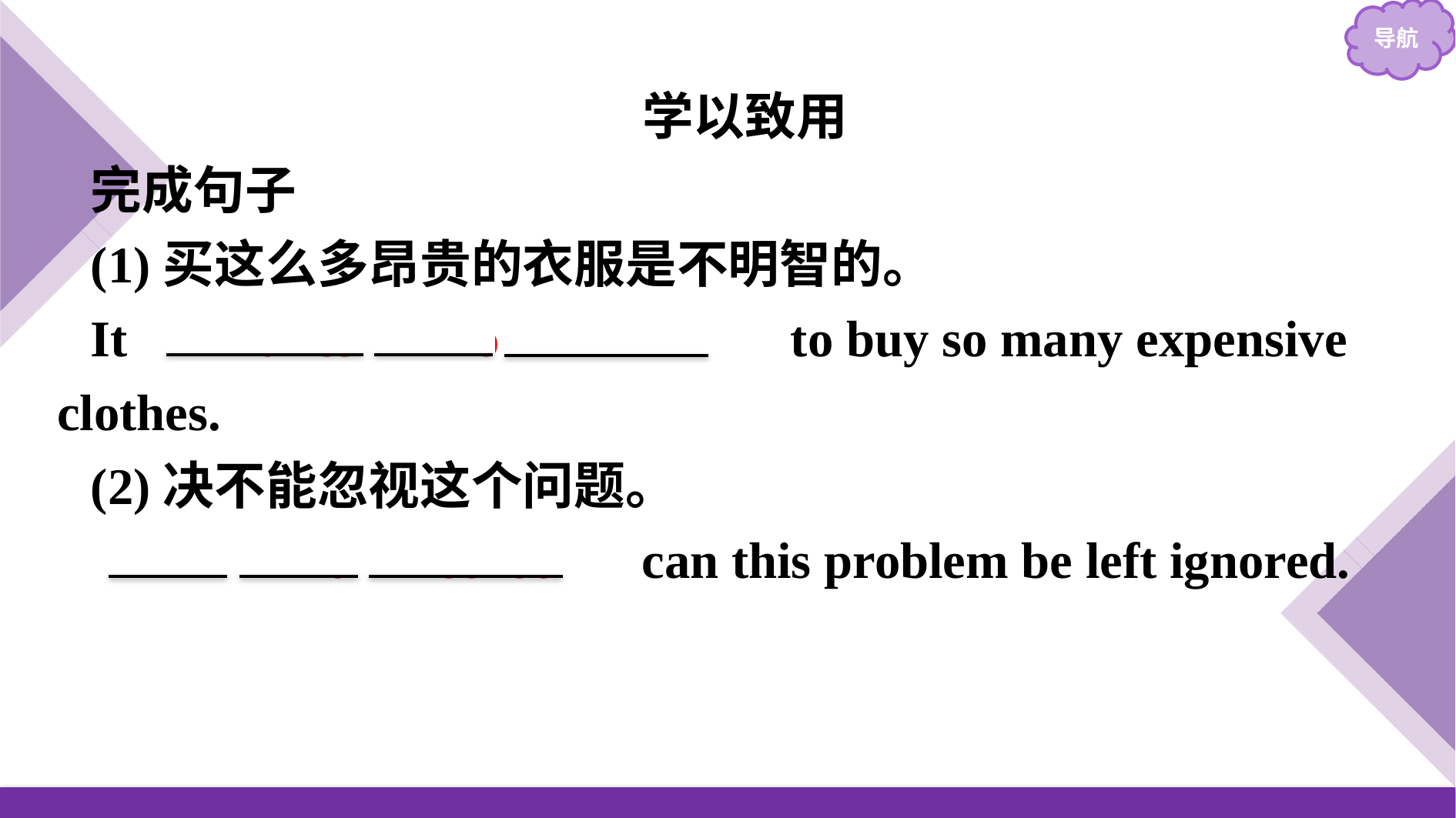

学以致用
完成句子
(1)买这么多昂贵的衣服是不明智的。
It 　makes　 no　 sense　 to buy so many expensive clothes.
(2)决不能忽视这个问题。
　In　 no　 sense　 can this problem be left ignored.